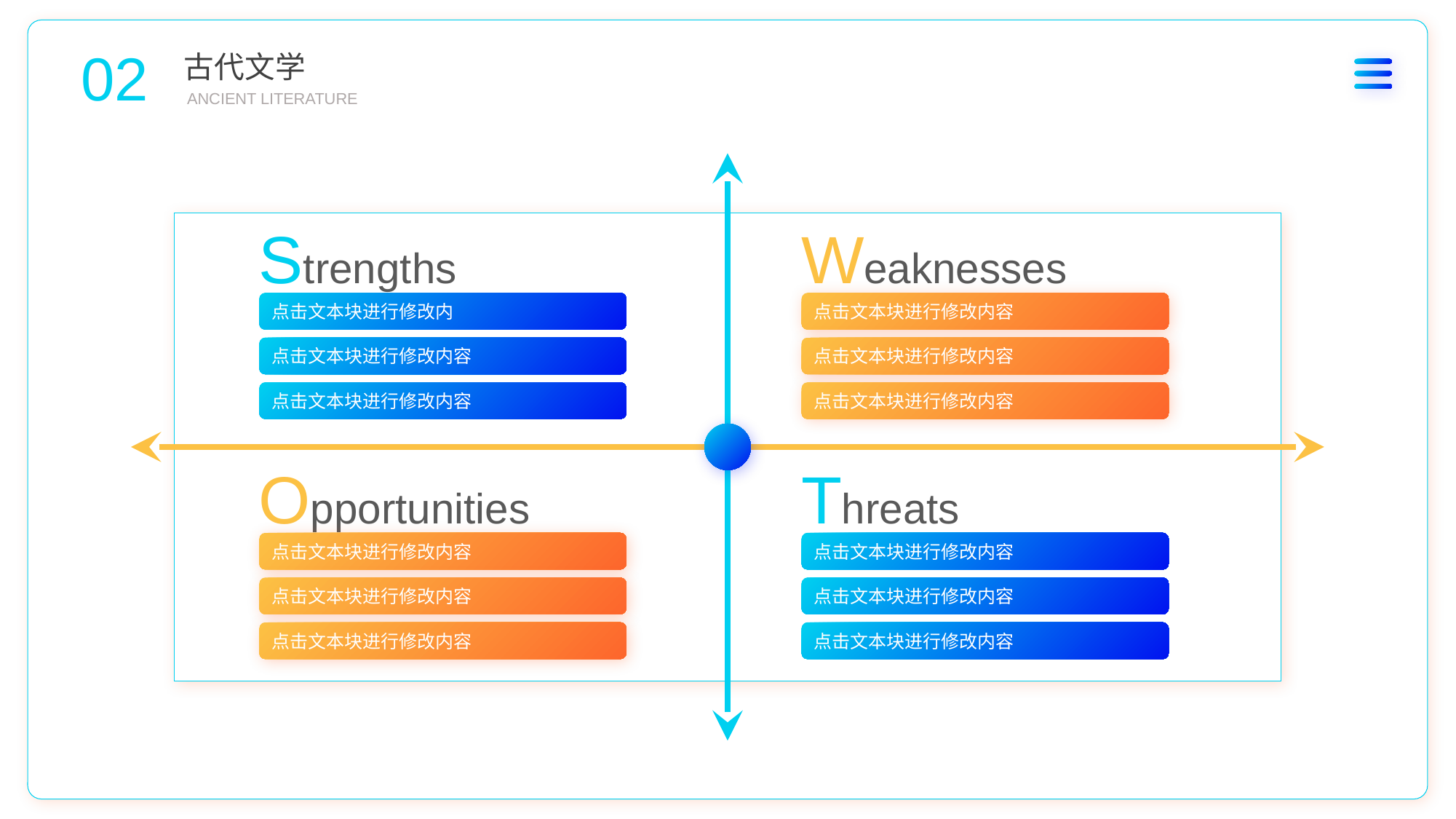

02
古代文学

ANCIENT LITERATURE
Strengths
Weaknesses

点击文本块进行修改内
点击文本块进行修改内容
点击文本块进行修改内容
点击文本块进行修改内容
点击文本块进行修改内容
点击文本块进行修改内容

Opportunities
Threats
点击文本块进行修改内容
点击文本块进行修改内容
点击文本块进行修改内容
点击文本块进行修改内容
点击文本块进行修改内容
点击文本块进行修改内容